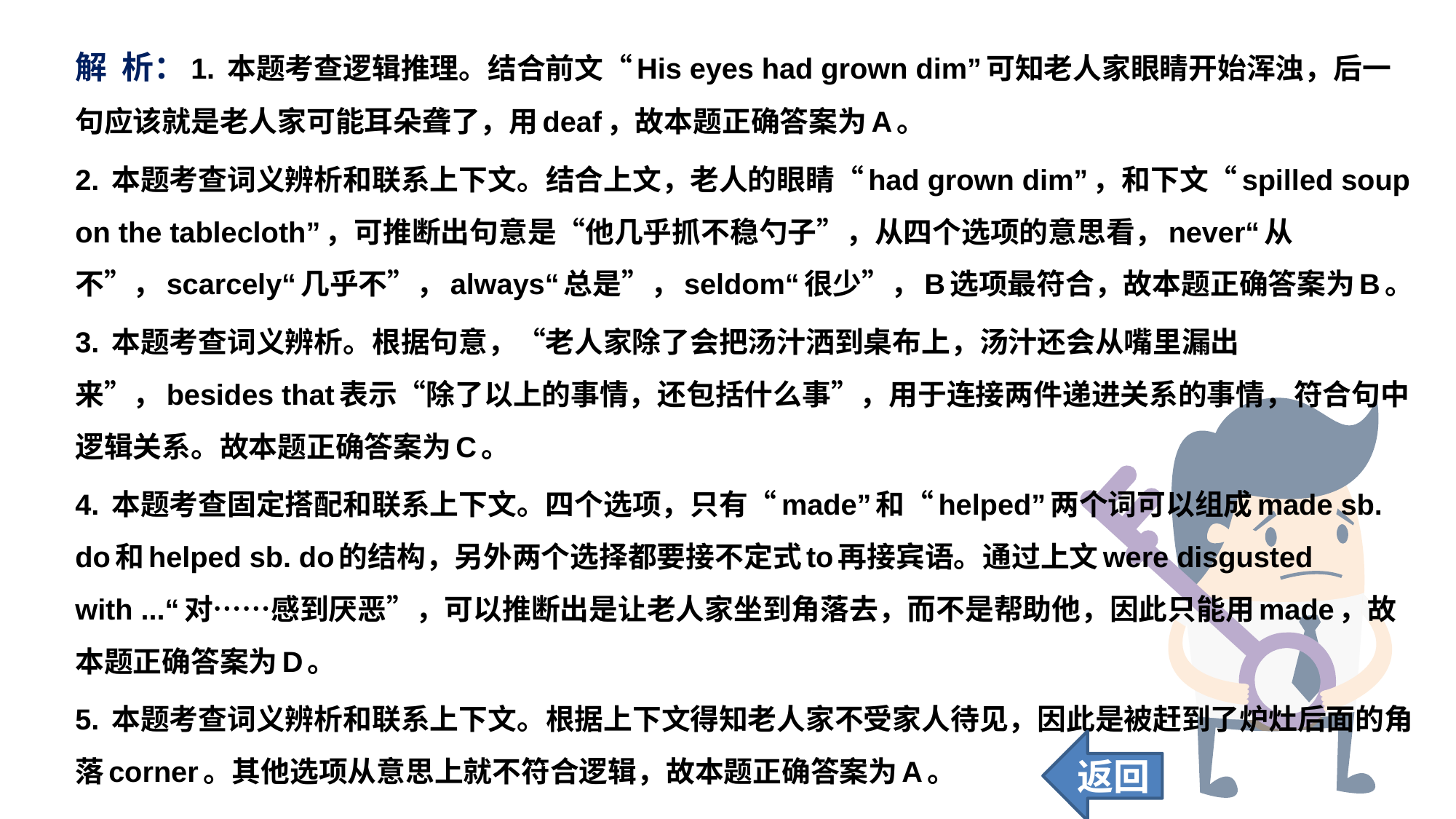

解  析：1. 本题考查逻辑推理。结合前文“His eyes had grown dim”可知老人家眼睛开始浑浊，后一句应该就是老人家可能耳朵聋了，用deaf，故本题正确答案为A。
2. 本题考查词义辨析和联系上下文。结合上文，老人的眼睛“had grown dim”，和下文“spilled soup on the tablecloth”，可推断出句意是“他几乎抓不稳勺子”，从四个选项的意思看，never“从不”，scarcely“几乎不”，always“总是”，seldom“很少”，B选项最符合，故本题正确答案为B。
3. 本题考查词义辨析。根据句意，“老人家除了会把汤汁洒到桌布上，汤汁还会从嘴里漏出来”，besides that表示“除了以上的事情，还包括什么事”，用于连接两件递进关系的事情，符合句中逻辑关系。故本题正确答案为C。
4. 本题考查固定搭配和联系上下文。四个选项，只有“made”和“helped”两个词可以组成made sb. do和helped sb. do的结构，另外两个选择都要接不定式to再接宾语。通过上文were disgusted with ...“对……感到厌恶”，可以推断出是让老人家坐到角落去，而不是帮助他，因此只能用made，故本题正确答案为D。
5. 本题考查词义辨析和联系上下文。根据上下文得知老人家不受家人待见，因此是被赶到了炉灶后面的角落corner。其他选项从意思上就不符合逻辑，故本题正确答案为A。

返回
31